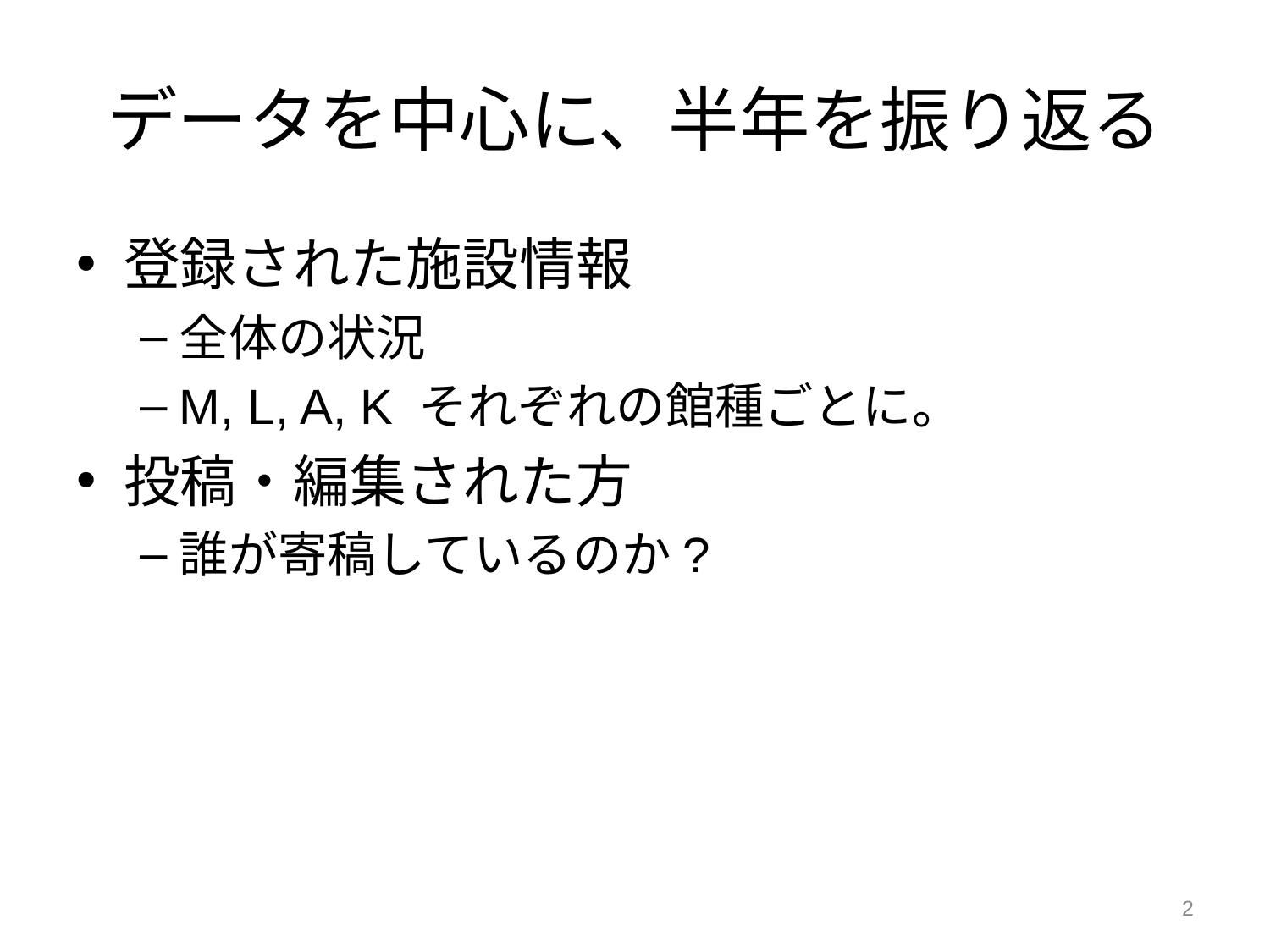

# データを中心に、半年を振り返る
登録された施設情報
全体の状況
M, L, A, K それぞれの館種ごとに。
投稿・編集された方
誰が寄稿しているのか?

2